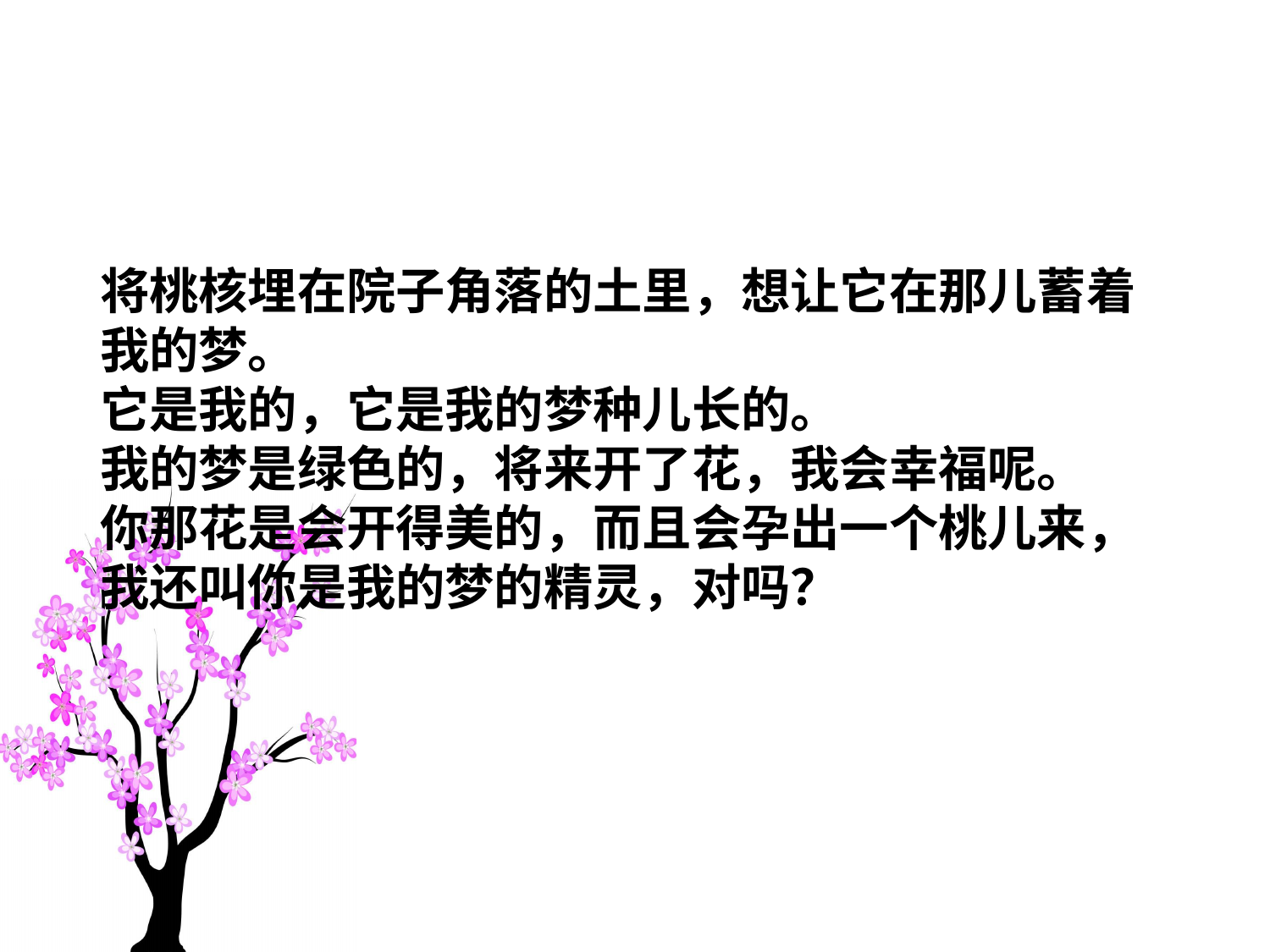

将桃核埋在院子角落的土里，想让它在那儿蓄着我的梦。
它是我的，它是我的梦种儿长的。
我的梦是绿色的，将来开了花，我会幸福呢。
你那花是会开得美的，而且会孕出一个桃儿来，我还叫你是我的梦的精灵，对吗？